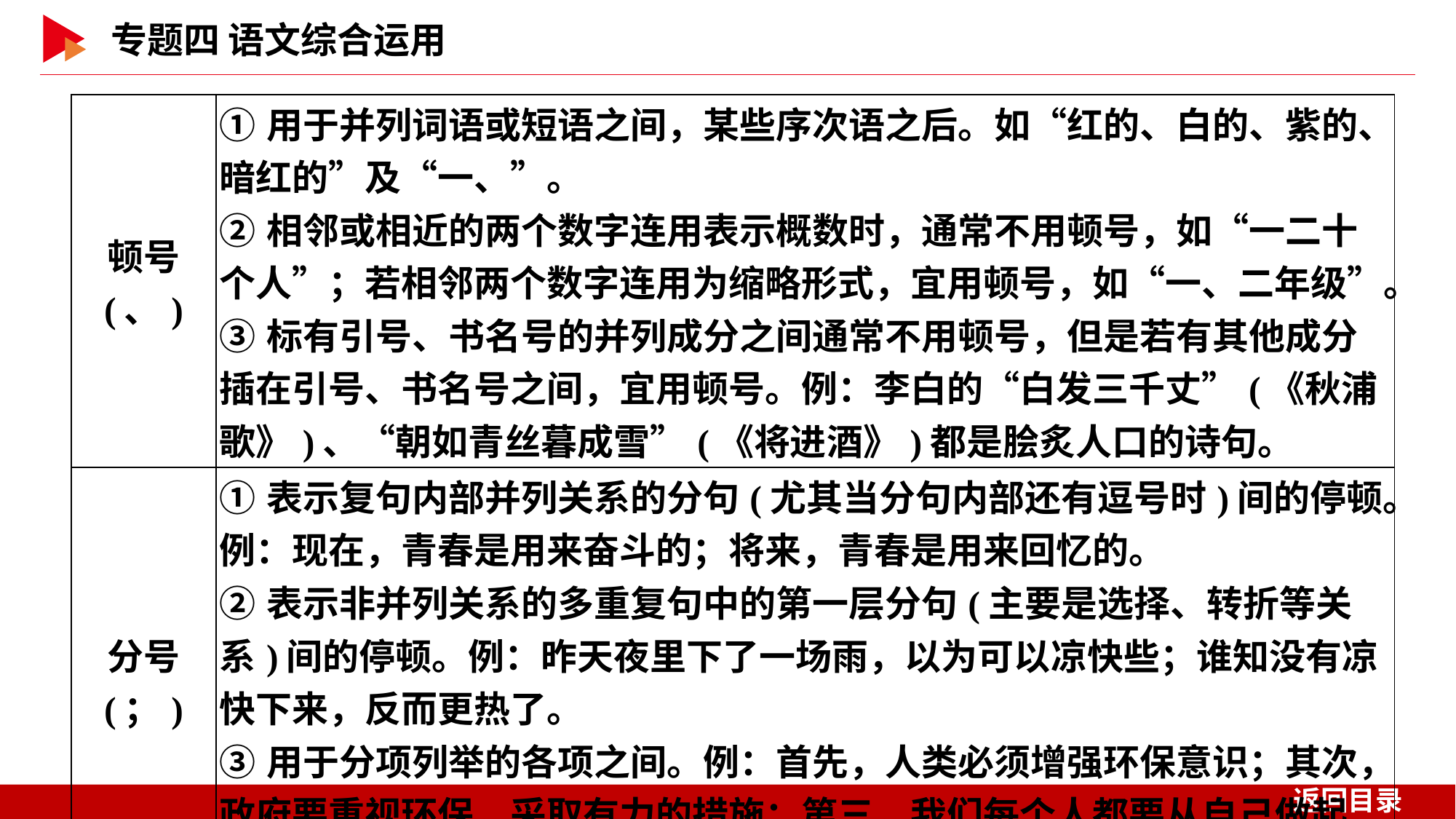

| 顿号 (、) | ①用于并列词语或短语之间，某些序次语之后。如“红的、白的、紫的、暗红的”及“一、”。 ②相邻或相近的两个数字连用表示概数时，通常不用顿号，如“一二十个人”；若相邻两个数字连用为缩略形式，宜用顿号，如“一、二年级”。 ③标有引号、书名号的并列成分之间通常不用顿号，但是若有其他成分插在引号、书名号之间，宜用顿号。例：李白的“白发三千丈”(《秋浦歌》)、“朝如青丝暮成雪”(《将进酒》)都是脍炙人口的诗句。 |
| --- | --- |
| 分号 (；) | ①表示复句内部并列关系的分句(尤其当分句内部还有逗号时)间的停顿。例：现在，青春是用来奋斗的；将来，青春是用来回忆的。 ②表示非并列关系的多重复句中的第一层分句(主要是选择、转折等关系)间的停顿。例：昨天夜里下了一场雨，以为可以凉快些；谁知没有凉快下来，反而更热了。 ③用于分项列举的各项之间。例：首先，人类必须增强环保意识；其次，政府要重视环保，采取有力的措施；第三，我们每个人都要从自己做起，以实际行动为环保贡献力量。 |